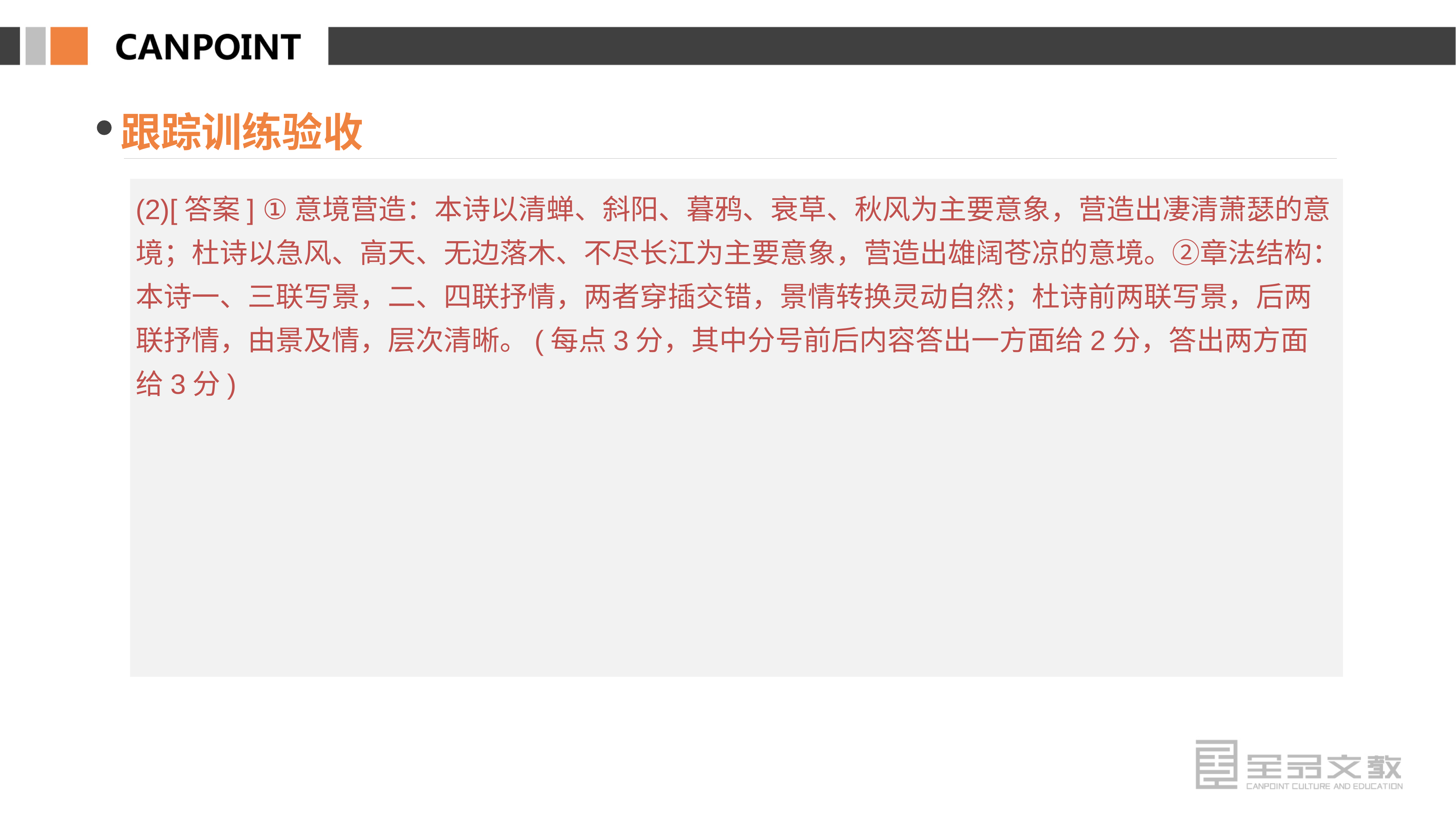

跟踪训练验收

(2)[答案] ①意境营造：本诗以清蝉、斜阳、暮鸦、衰草、秋风为主要意象，营造出凄清萧瑟的意境；杜诗以急风、高天、无边落木、不尽长江为主要意象，营造出雄阔苍凉的意境。②章法结构：本诗一、三联写景，二、四联抒情，两者穿插交错，景情转换灵动自然；杜诗前两联写景，后两联抒情，由景及情，层次清晰。(每点3分，其中分号前后内容答出一方面给2分，答出两方面给3分)